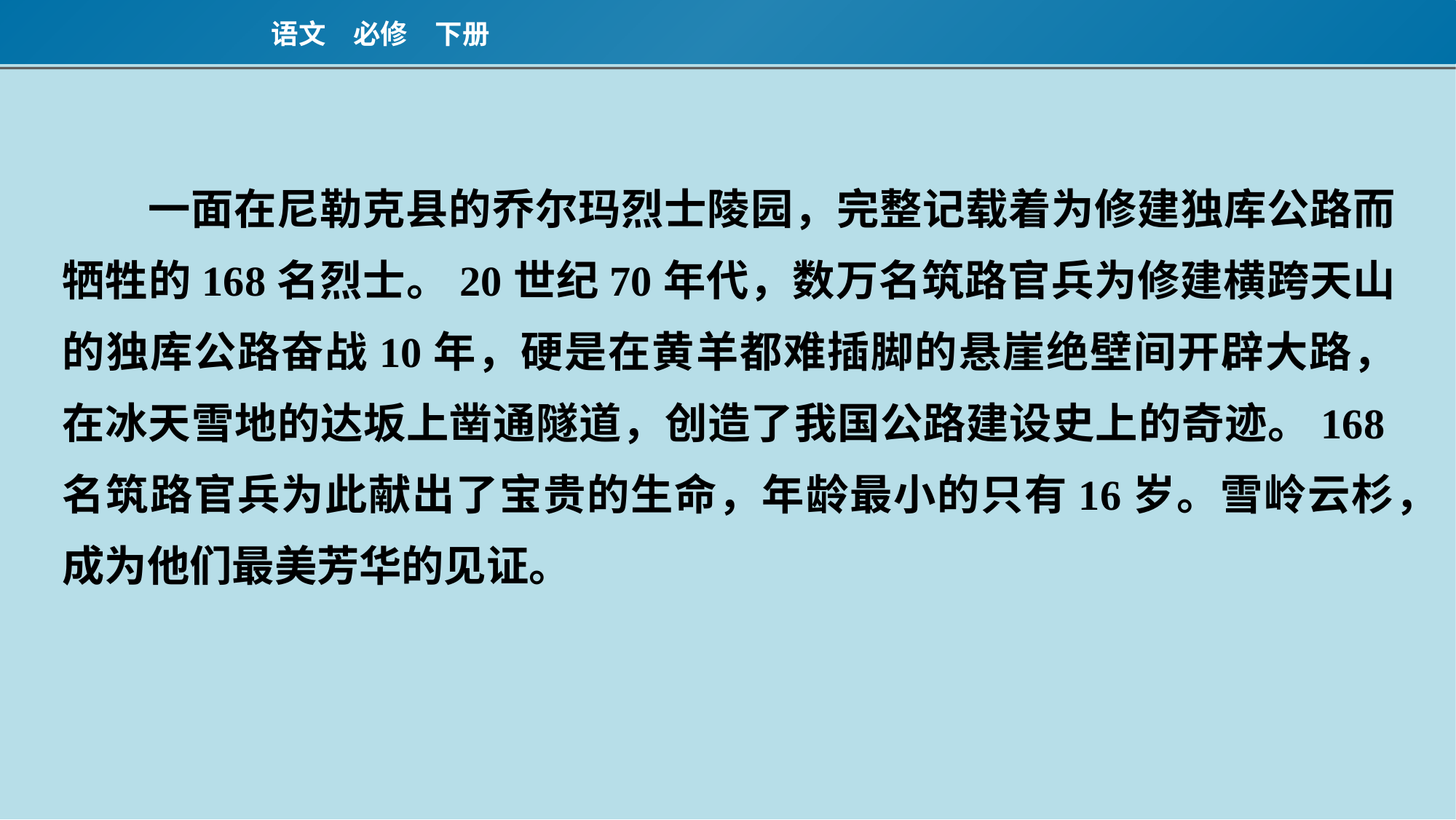

一面在尼勒克县的乔尔玛烈士陵园，完整记载着为修建独库公路而牺牲的168名烈士。20世纪70年代，数万名筑路官兵为修建横跨天山的独库公路奋战10年，硬是在黄羊都难插脚的悬崖绝壁间开辟大路，在冰天雪地的达坂上凿通隧道，创造了我国公路建设史上的奇迹。168名筑路官兵为此献出了宝贵的生命，年龄最小的只有16岁。雪岭云杉，成为他们最美芳华的见证。